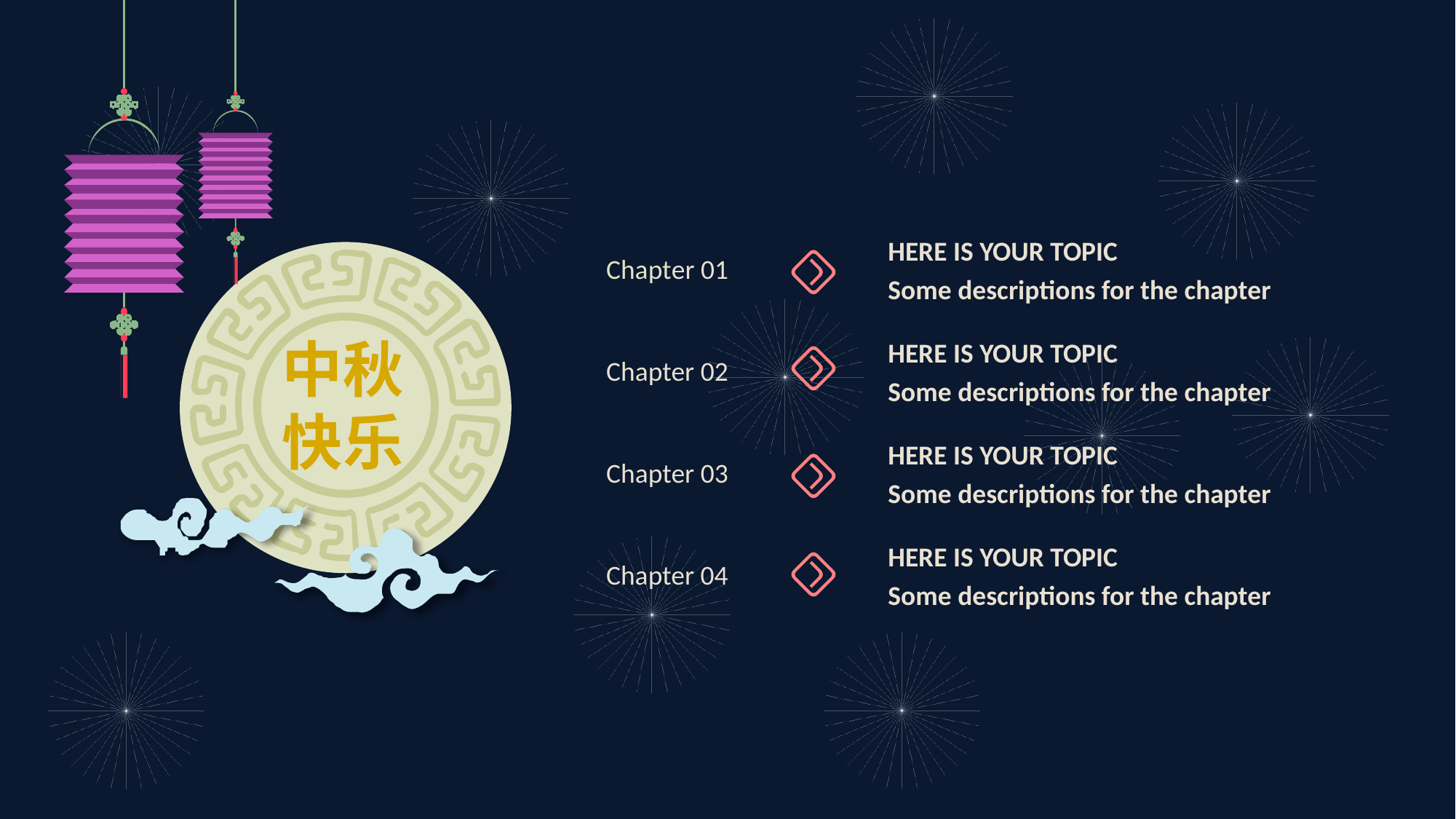

HERE IS YOUR TOPIC

Chapter 01

Some descriptions for the chapter
中秋
快乐
HERE IS YOUR TOPIC
Chapter 02

Some descriptions for the chapter
HERE IS YOUR TOPIC
Chapter 03

Some descriptions for the chapter

HERE IS YOUR TOPIC
Chapter 04

Some descriptions for the chapter